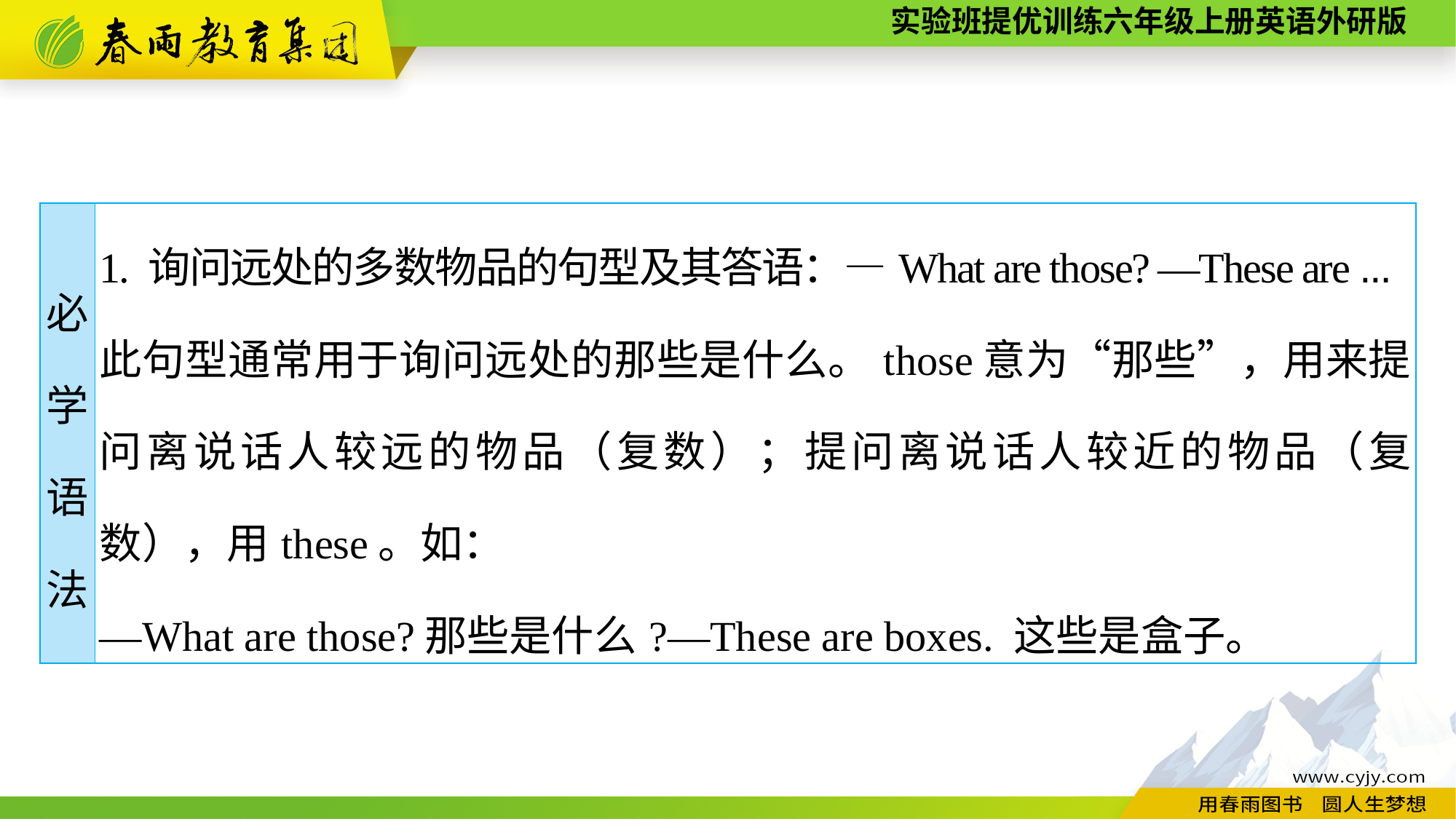

| 必 学 语 法 | 1. 询问远处的多数物品的句型及其答语：—What are those? —These are ... 此句型通常用于询问远处的那些是什么。those意为“那些”，用来提问离说话人较远的物品（复数）；提问离说话人较近的物品（复数），用these。如： —What are those?那些是什么?—These are boxes. 这些是盒子。 |
| --- | --- |